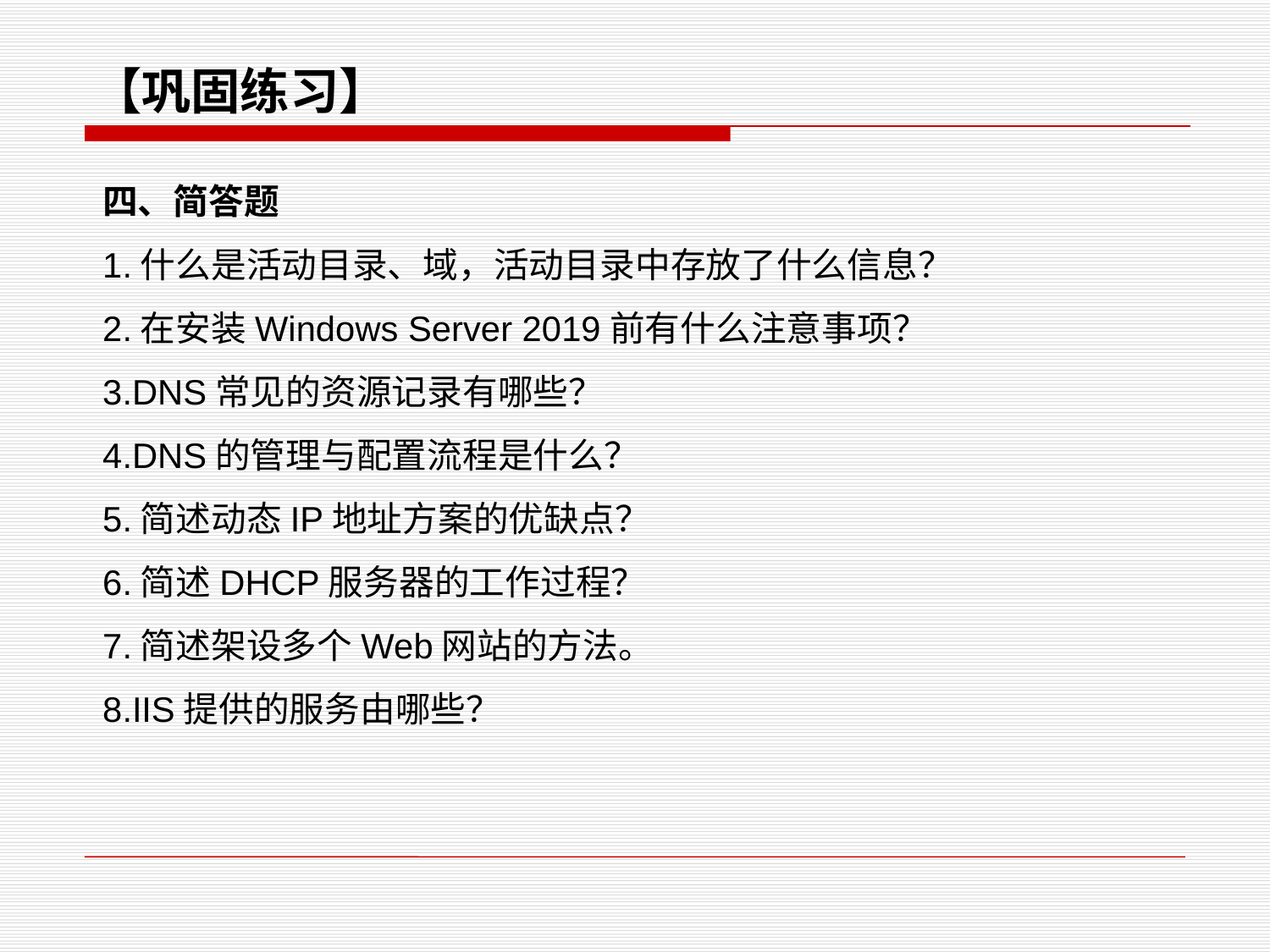

【巩固练习】
四、简答题
1.什么是活动目录、域，活动目录中存放了什么信息？
2.在安装Windows Server 2019前有什么注意事项？
3.DNS常见的资源记录有哪些？
4.DNS的管理与配置流程是什么？
5.简述动态IP地址方案的优缺点？
6.简述DHCP服务器的工作过程？
7.简述架设多个Web网站的方法。
8.IIS提供的服务由哪些？
95